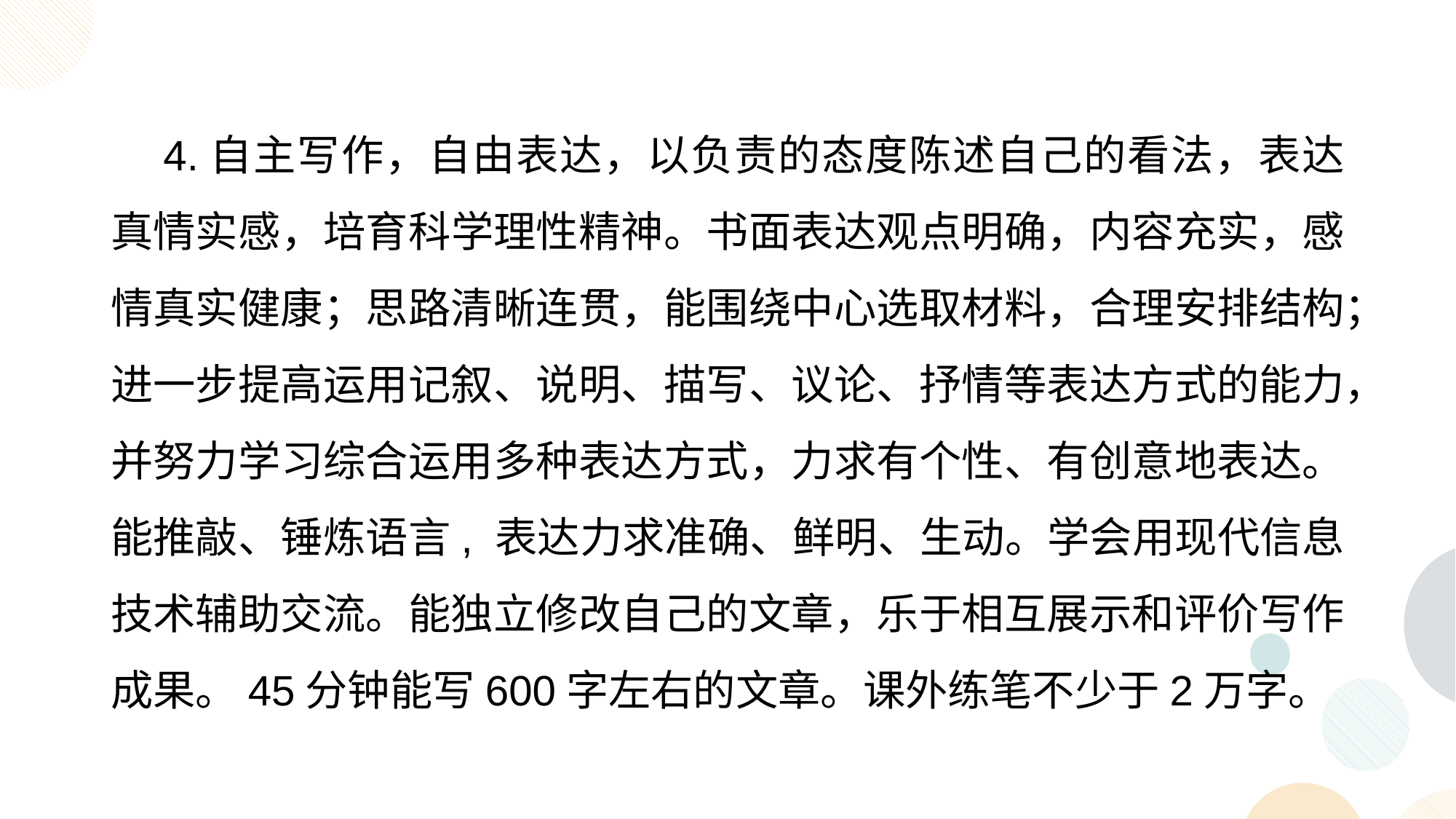

4.自主写作，自由表达，以负责的态度陈述自己的看法，表达真情实感，培育科学理性精神。书面表达观点明确，内容充实，感情真实健康；思路清晰连贯，能围绕中心选取材料，合理安排结构；进一步提高运用记叙、说明、描写、议论、抒情等表达方式的能力，并努力学习综合运用多种表达方式，力求有个性、有创意地表达。能推敲、锤炼语言, 表达力求准确、鲜明、生动。学会用现代信息技术辅助交流。能独立修改自己的文章，乐于相互展示和评价写作成果。45分钟能写600字左右的文章。课外练笔不少于2万字。